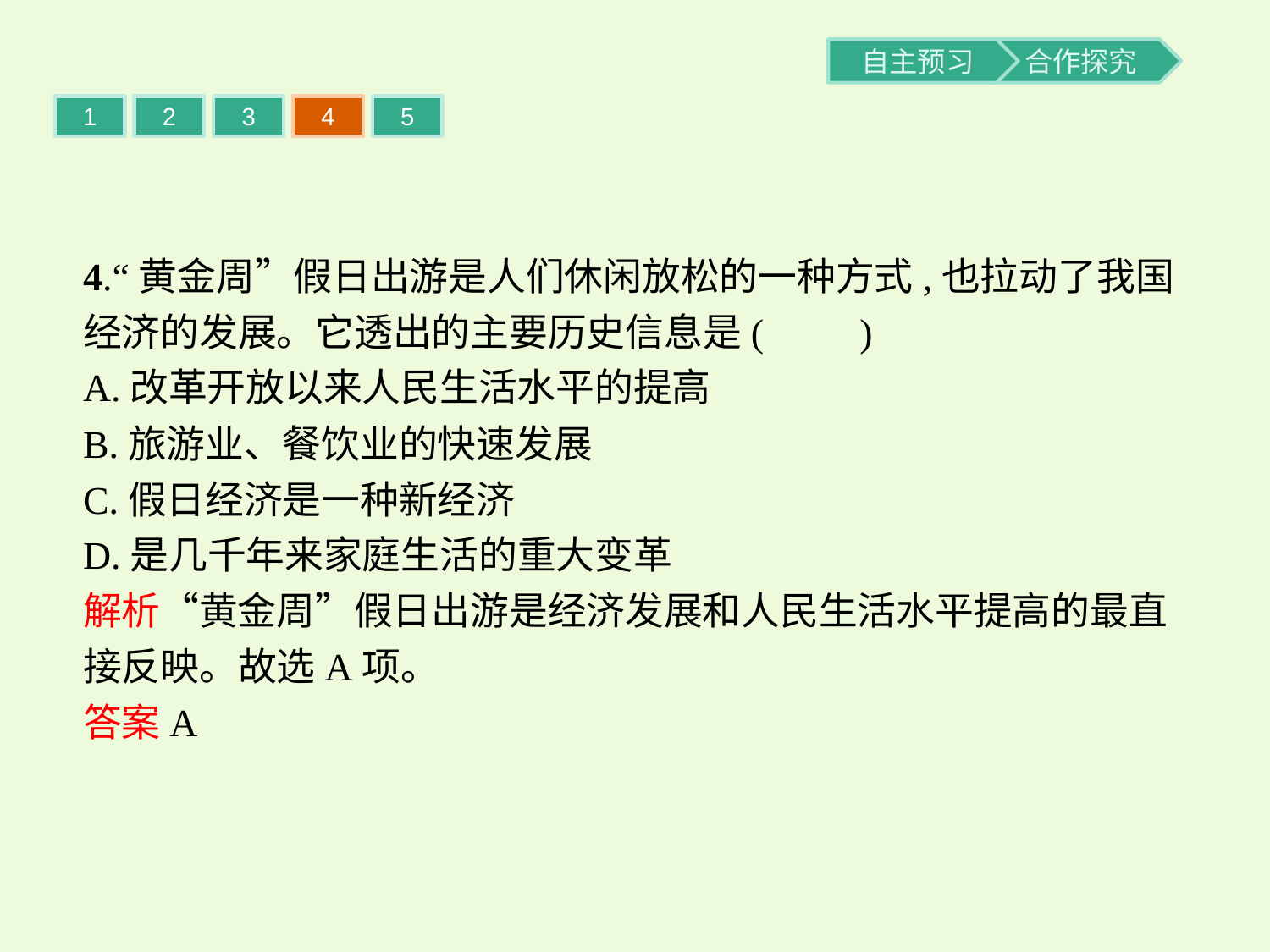

1
2
3
4
5
4.“黄金周”假日出游是人们休闲放松的一种方式,也拉动了我国经济的发展。它透出的主要历史信息是(　　)
A.改革开放以来人民生活水平的提高
B.旅游业、餐饮业的快速发展
C.假日经济是一种新经济
D.是几千年来家庭生活的重大变革
解析“黄金周”假日出游是经济发展和人民生活水平提高的最直接反映。故选A项。
答案A